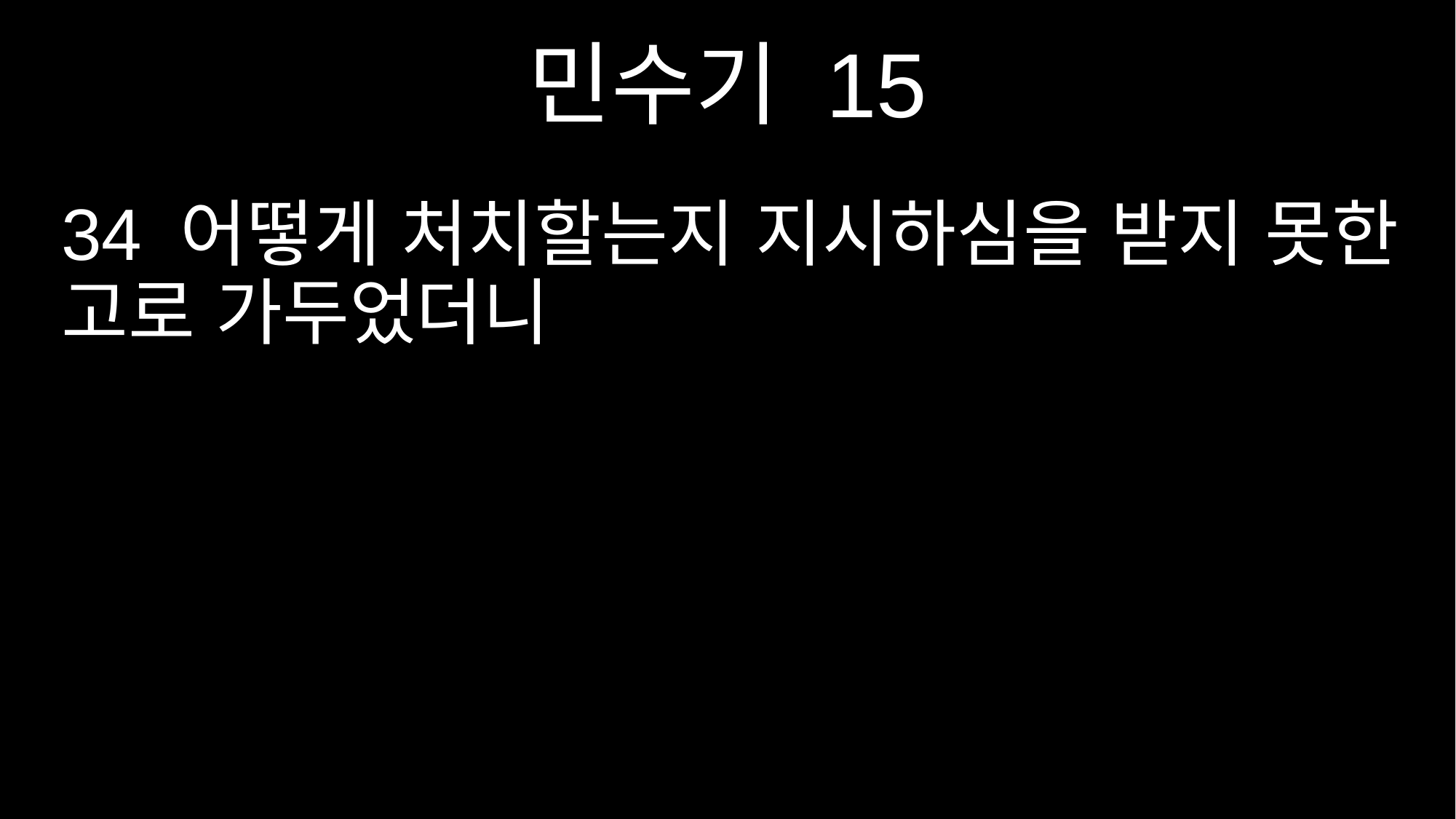

민수기 15
34 어떻게 처치할는지 지시하심을 받지 못한 고로 가두었더니